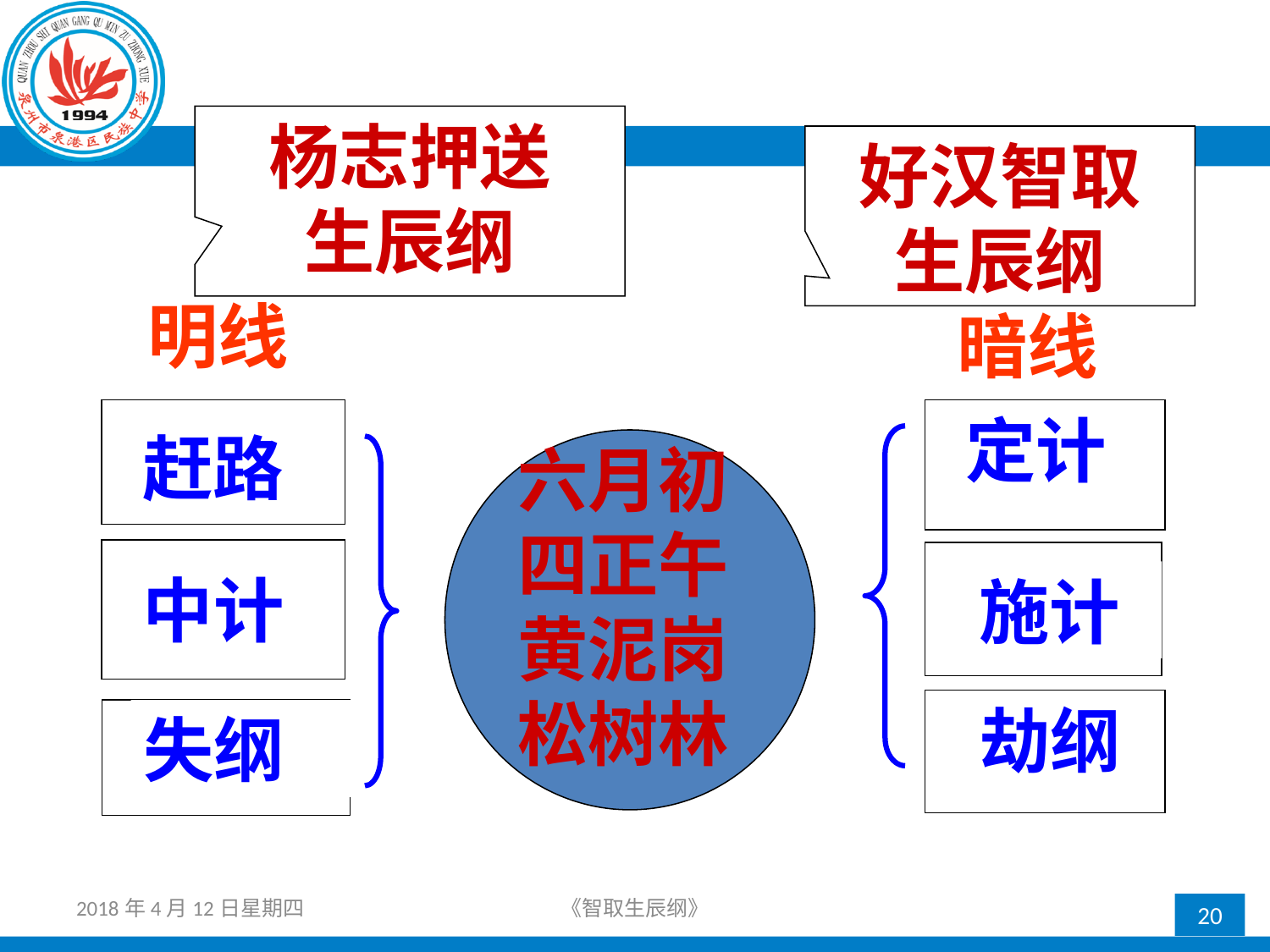

杨志押送
生辰纲

好汉智取
生辰纲
明线
暗线

赶路

定计

六月初四正午黄泥岗松树林

中计

施计

劫纲

失纲
2018年4月12日星期四
《智取生辰纲》